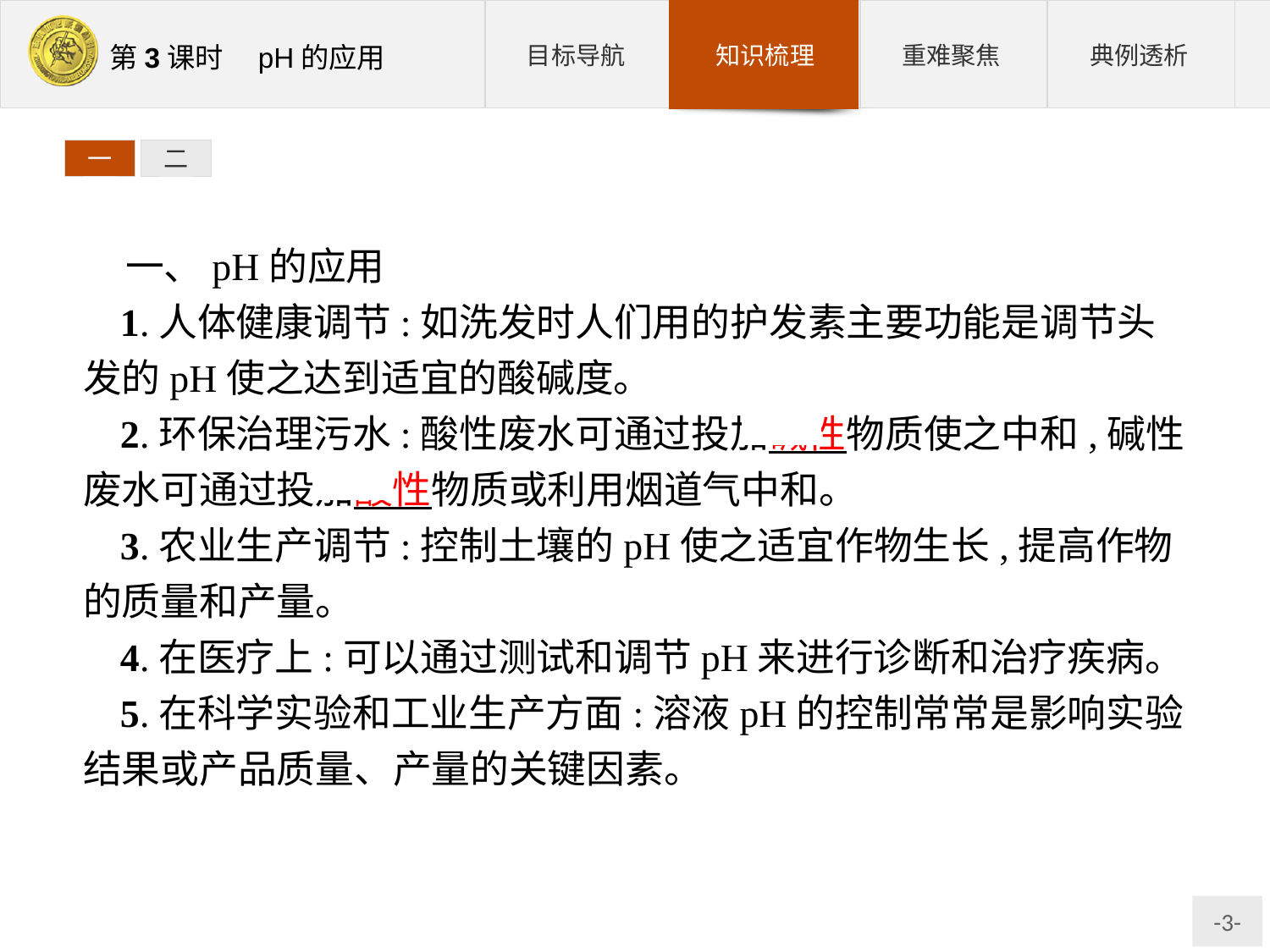

一
二
一、pH的应用
1.人体健康调节:如洗发时人们用的护发素主要功能是调节头发的pH使之达到适宜的酸碱度。
2.环保治理污水:酸性废水可通过投加碱性物质使之中和,碱性废水可通过投加酸性物质或利用烟道气中和。
3.农业生产调节:控制土壤的pH使之适宜作物生长,提高作物的质量和产量。
4.在医疗上:可以通过测试和调节pH来进行诊断和治疗疾病。
5.在科学实验和工业生产方面:溶液pH的控制常常是影响实验结果或产品质量、产量的关键因素。